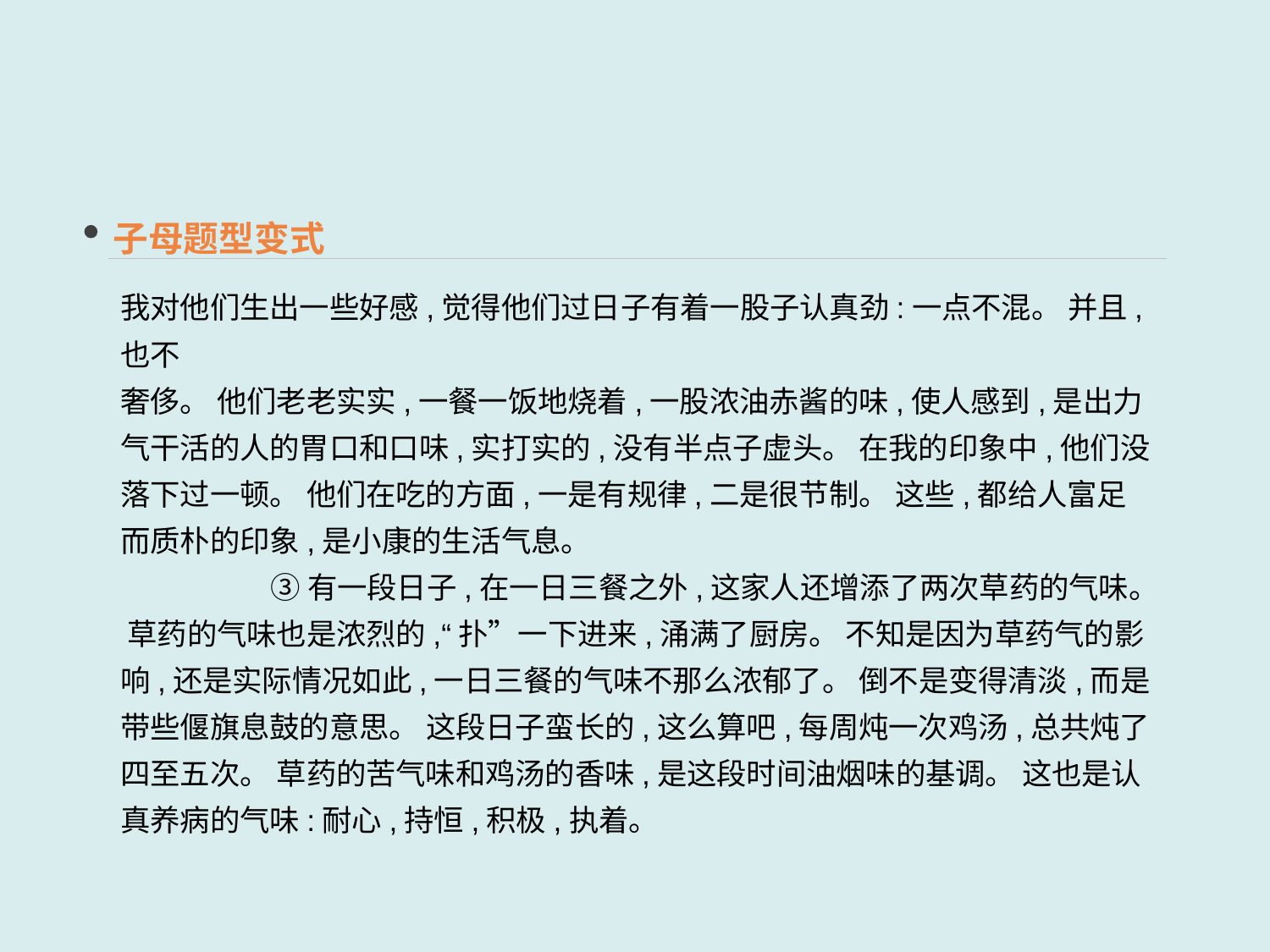

子母题型变式

我对他们生出一些好感,觉得他们过日子有着一股子认真劲:一点不混。 并且,也不
奢侈。 他们老老实实,一餐一饭地烧着,一股浓油赤酱的味,使人感到,是出力气干活的人的胃口和口味,实打实的,没有半点子虚头。 在我的印象中,他们没落下过一顿。 他们在吃的方面,一是有规律,二是很节制。 这些,都给人富足而质朴的印象,是小康的生活气息。
③有一段日子,在一日三餐之外,这家人还增添了两次草药的气味。 草药的气味也是浓烈的,“扑”一下进来,涌满了厨房。 不知是因为草药气的影响,还是实际情况如此,一日三餐的气味不那么浓郁了。 倒不是变得清淡,而是带些偃旗息鼓的意思。 这段日子蛮长的,这么算吧,每周炖一次鸡汤,总共炖了四至五次。 草药的苦气味和鸡汤的香味,是这段时间油烟味的基调。 这也是认真养病的气味:耐心,持恒,积极,执着。